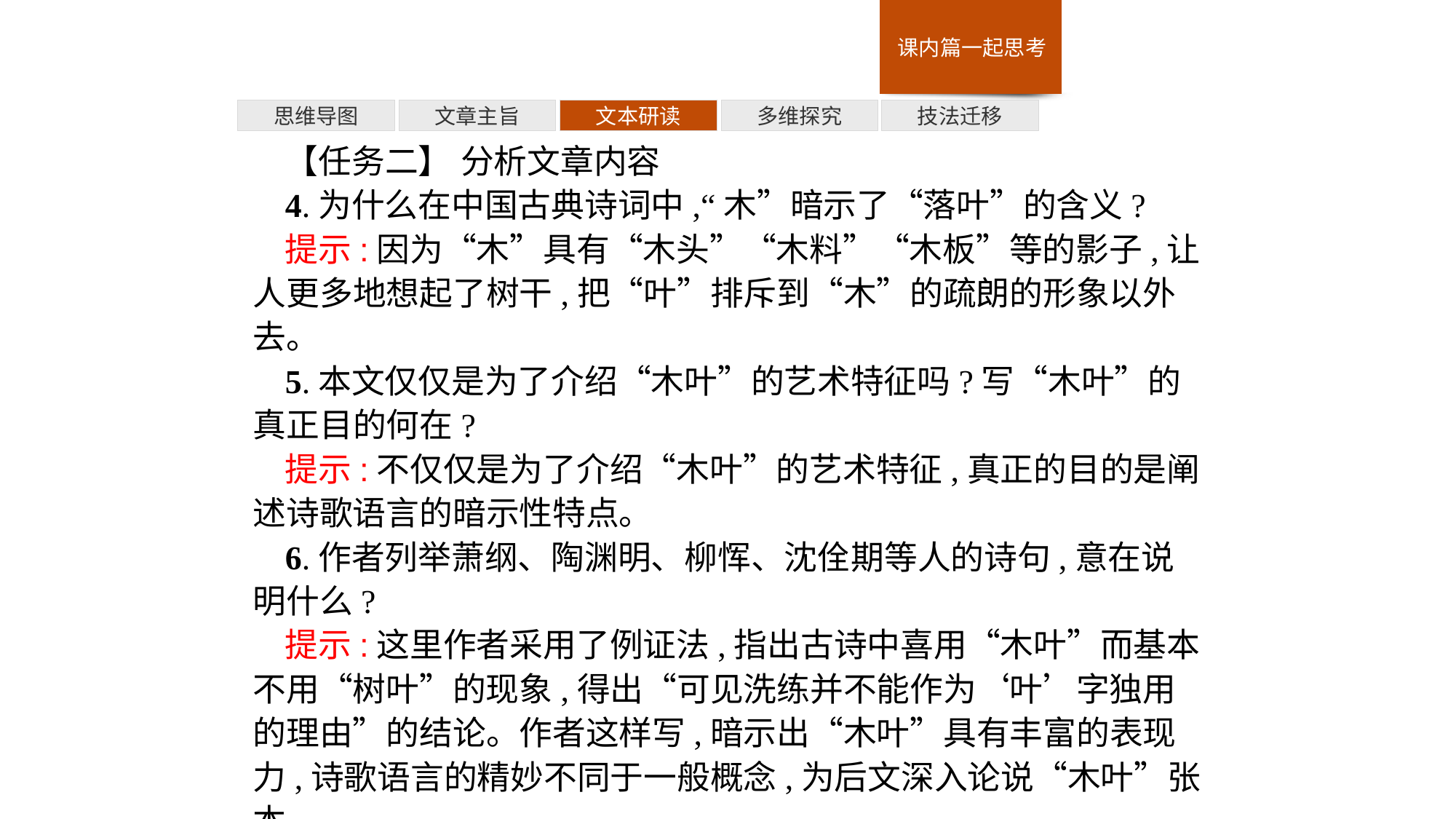

多维探究
思维导图
文章主旨
文本研读
技法迁移
【任务二】 分析文章内容
4.为什么在中国古典诗词中,“木”暗示了“落叶”的含义?
提示:因为“木”具有“木头”“木料”“木板”等的影子,让人更多地想起了树干,把“叶”排斥到“木”的疏朗的形象以外去。
5.本文仅仅是为了介绍“木叶”的艺术特征吗?写“木叶”的真正目的何在?
提示:不仅仅是为了介绍“木叶”的艺术特征,真正的目的是阐述诗歌语言的暗示性特点。
6.作者列举萧纲、陶渊明、柳恽、沈佺期等人的诗句,意在说明什么?
提示:这里作者采用了例证法,指出古诗中喜用“木叶”而基本不用“树叶”的现象,得出“可见洗练并不能作为‘叶’字独用的理由”的结论。作者这样写,暗示出“木叶”具有丰富的表现力,诗歌语言的精妙不同于一般概念,为后文深入论说“木叶”张本。